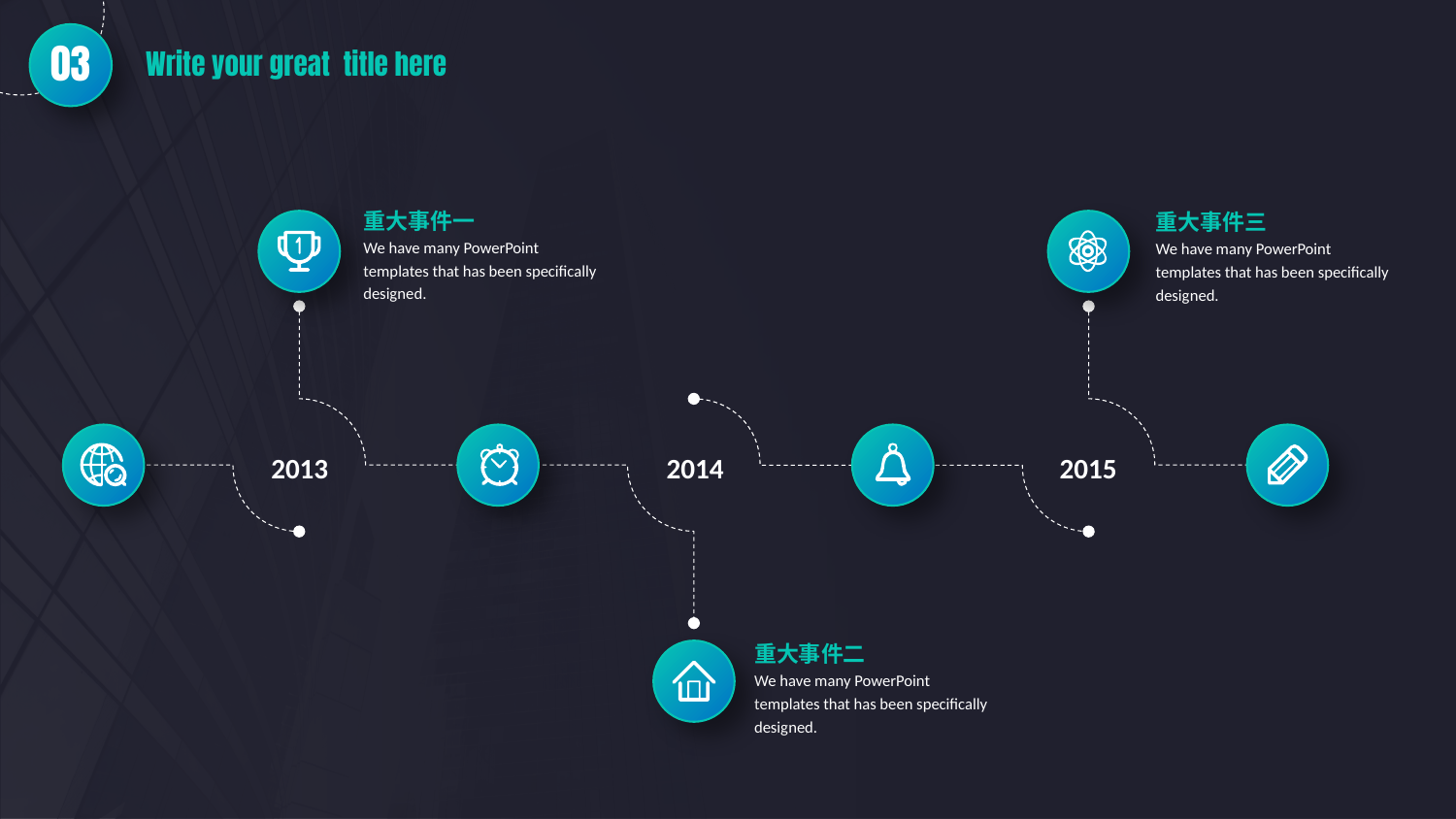

03
Write your great  title here
重大事件一
We have many PowerPoint templates that has been specifically designed.
重大事件三
We have many PowerPoint templates that has been specifically designed.

2013
2014
2015

重大事件二
We have many PowerPoint templates that has been specifically designed.